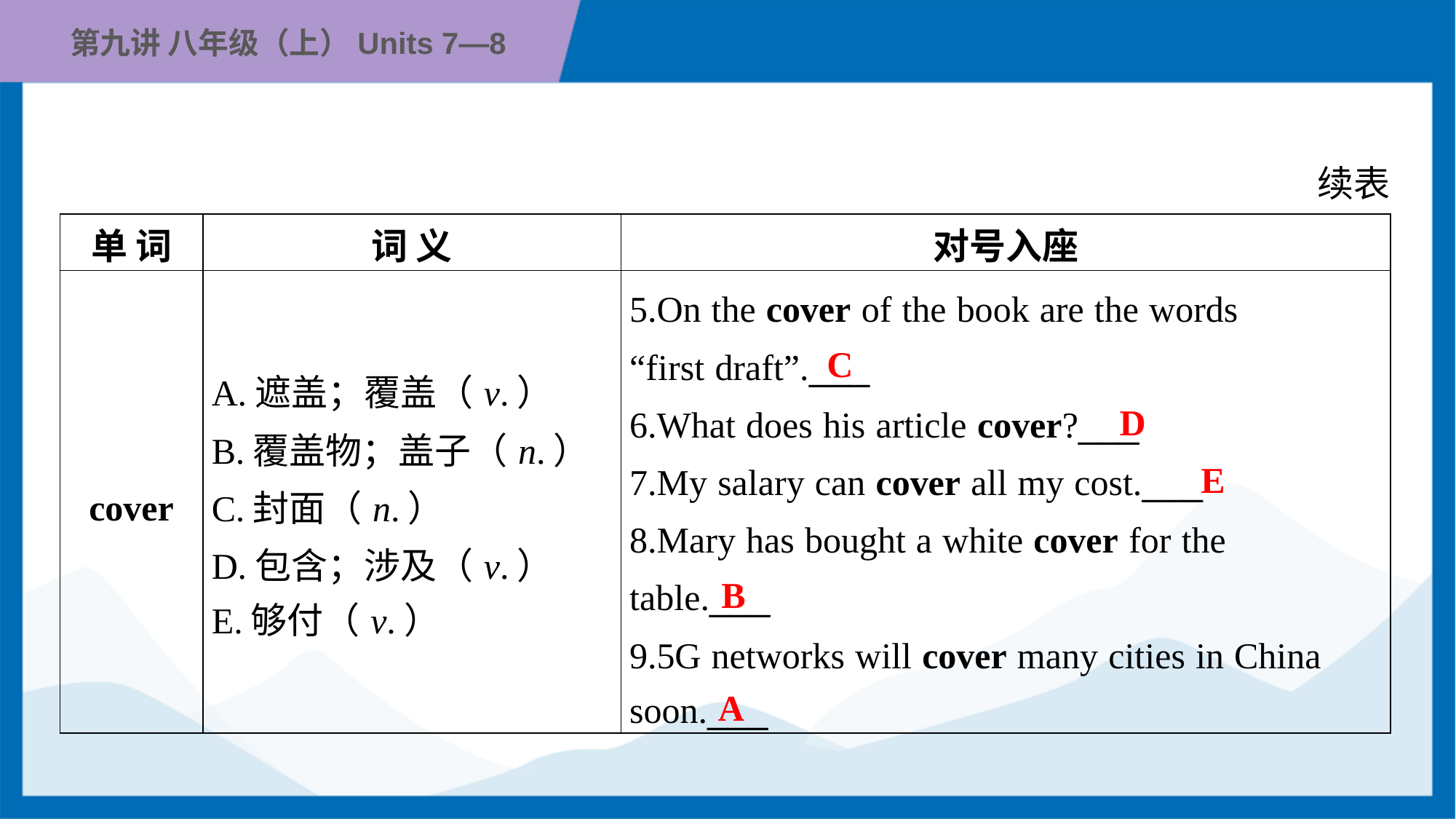

续表
| 单 词 | 词 义 | 对号入座 |
| --- | --- | --- |
| cover | A.遮盖；覆盖（v.） B.覆盖物；盖子（n.） C.封面（n.） D.包含；涉及（v.） E.够付（v.） | 5.On the cover of the book are the words “first draft”.\_\_\_ 6.What does his article cover?\_\_\_ 7.My salary can cover all my cost.\_\_\_ 8.Mary has bought a white cover for the table.\_\_\_ 9.5G networks will cover many cities in China soon.\_\_\_ |
C
D
E
B
A